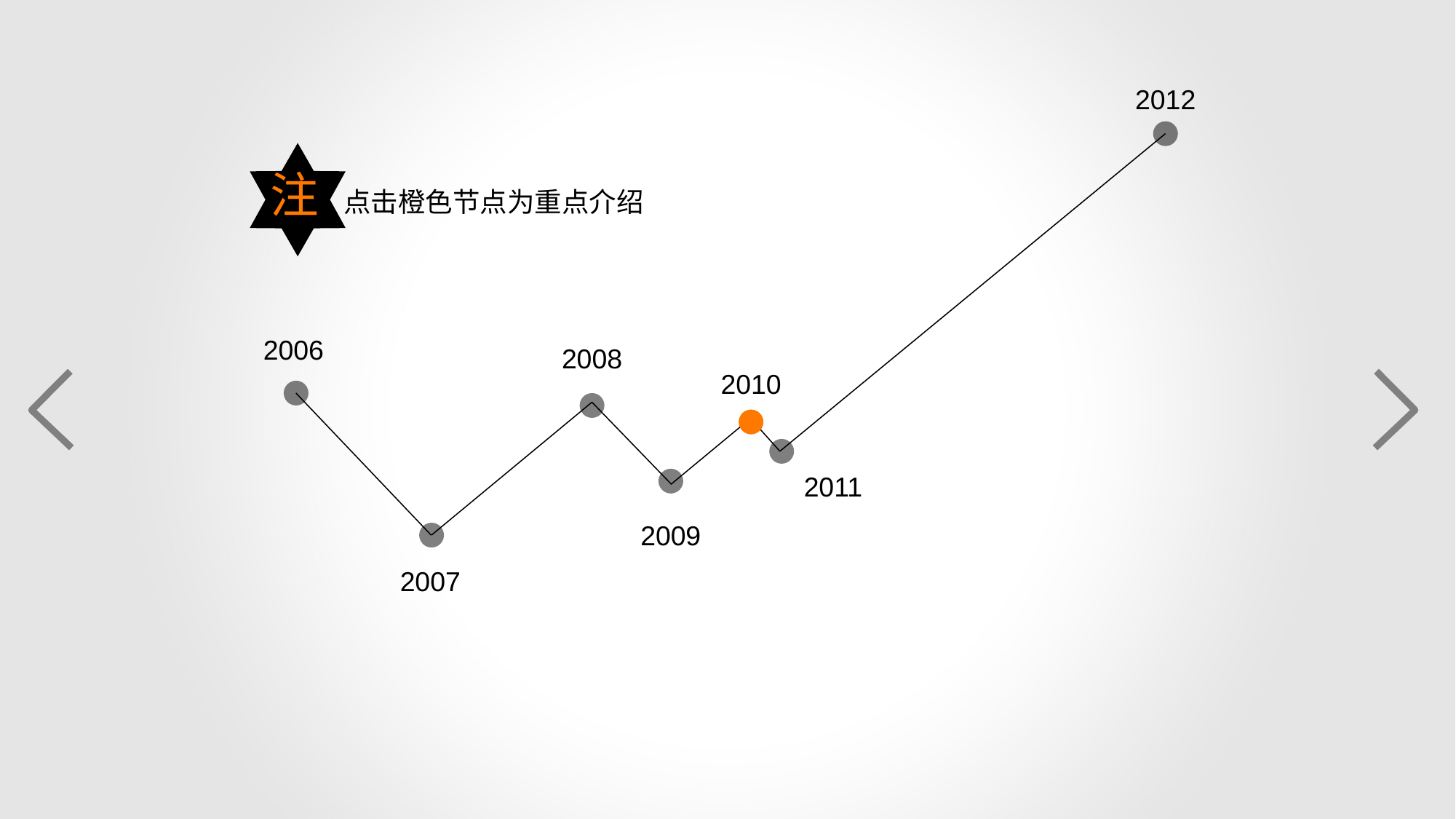

2012

注
点击橙色节点为重点介绍
2006
2008
2010

2011

2009

2007